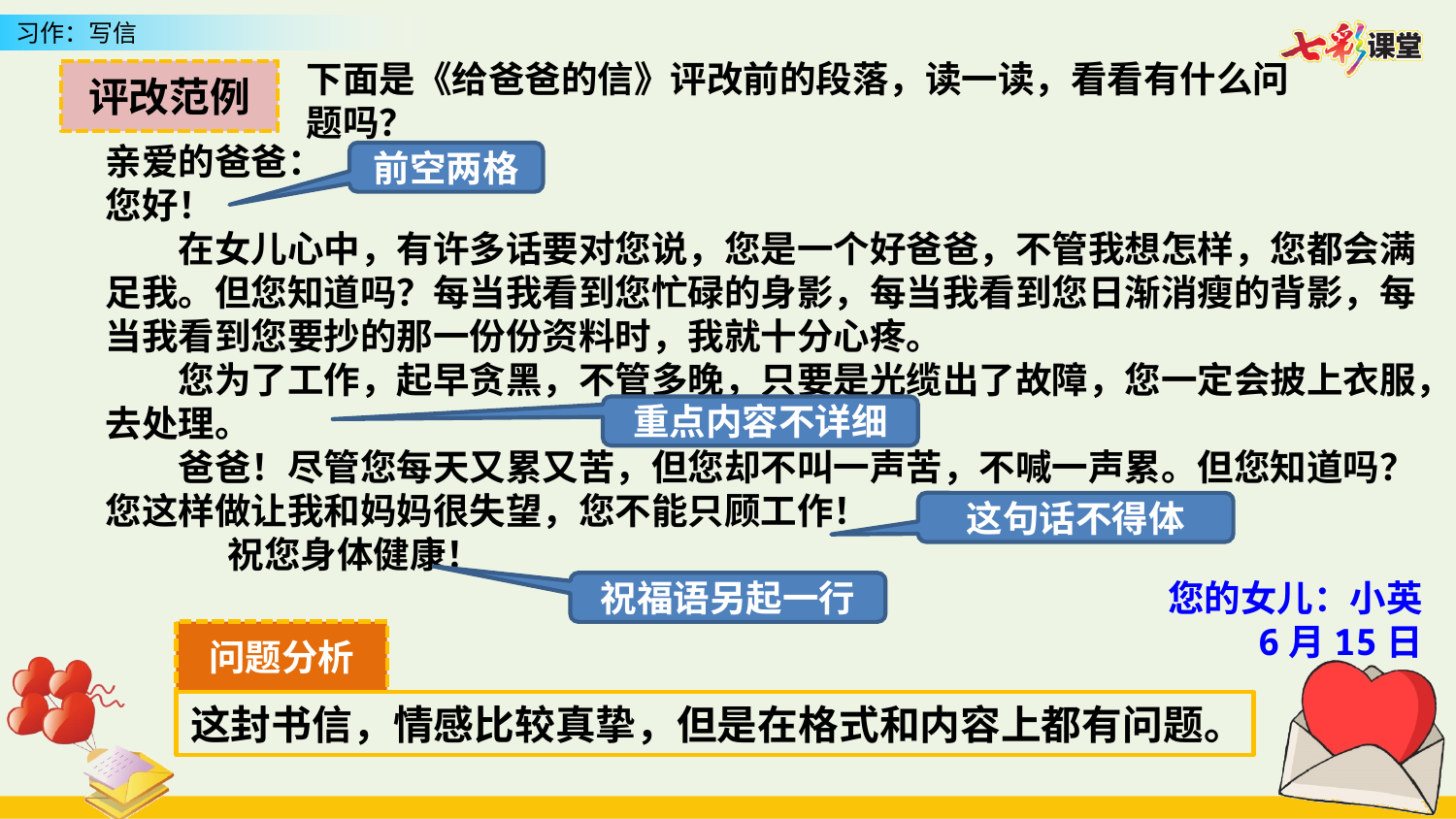

下面是《给爸爸的信》评改前的段落，读一读，看看有什么问题吗？
评改范例
亲爱的爸爸：
您好！
在女儿心中，有许多话要对您说，您是一个好爸爸，不管我想怎样，您都会满足我。但您知道吗？每当我看到您忙碌的身影，每当我看到您日渐消瘦的背影，每当我看到您要抄的那一份份资料时，我就十分心疼。
您为了工作，起早贪黑，不管多晚，只要是光缆出了故障，您一定会披上衣服，去处理。
爸爸！尽管您每天又累又苦，但您却不叫一声苦，不喊一声累。但您知道吗？您这样做让我和妈妈很失望，您不能只顾工作！
     祝您身体健康！
您的女儿：小英
6月15日
前空两格
重点内容不详细
这句话不得体
祝福语另起一行
问题分析
这封书信，情感比较真挚，但是在格式和内容上都有问题。